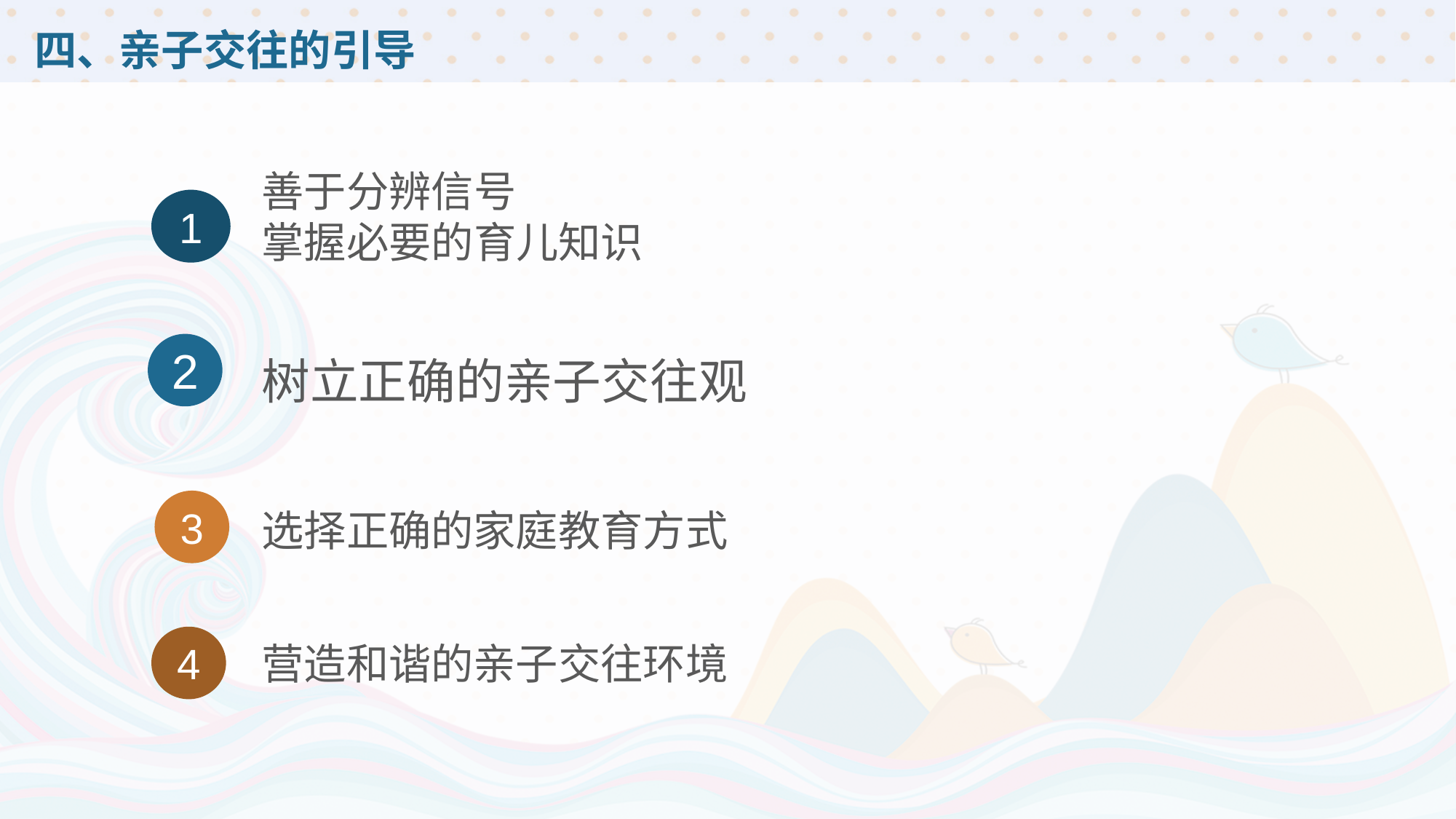

# 四、亲子交往的引导
善于分辨信号
掌握必要的育儿知识
1
2
树立正确的亲子交往观
3
选择正确的家庭教育方式
4
营造和谐的亲子交往环境